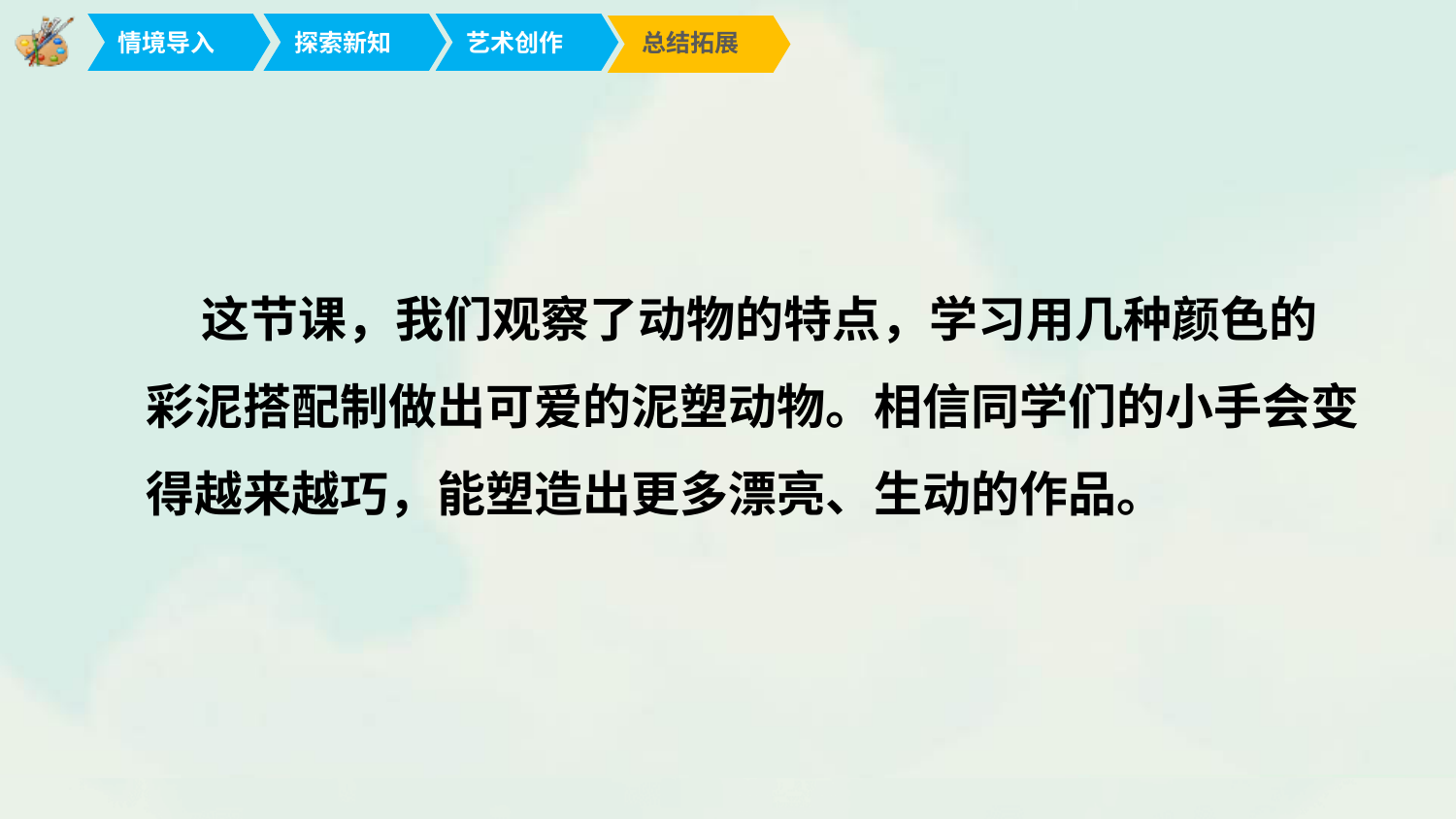

这节课，我们观察了动物的特点，学习用几种颜色的彩泥搭配制做出可爱的泥塑动物。相信同学们的小手会变得越来越巧，能塑造出更多漂亮、生动的作品。